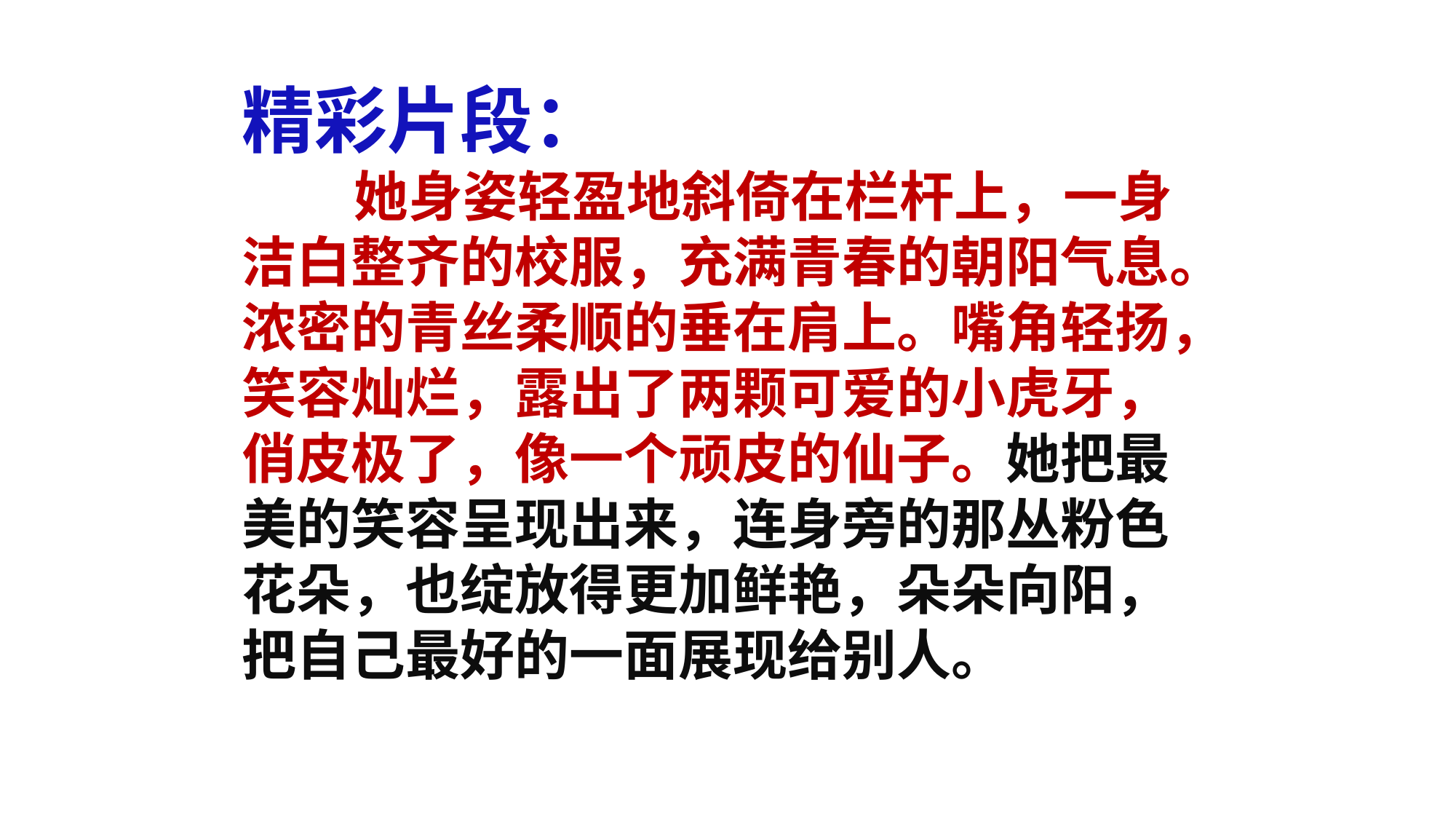

精彩片段：
        她身姿轻盈地斜倚在栏杆上，一身洁白整齐的校服，充满青春的朝阳气息。浓密的青丝柔顺的垂在肩上。嘴角轻扬，笑容灿烂，露出了两颗可爱的小虎牙，俏皮极了，像一个顽皮的仙子。她把最美的笑容呈现出来，连身旁的那丛粉色花朵，也绽放得更加鲜艳，朵朵向阳，把自己最好的一面展现给别人。